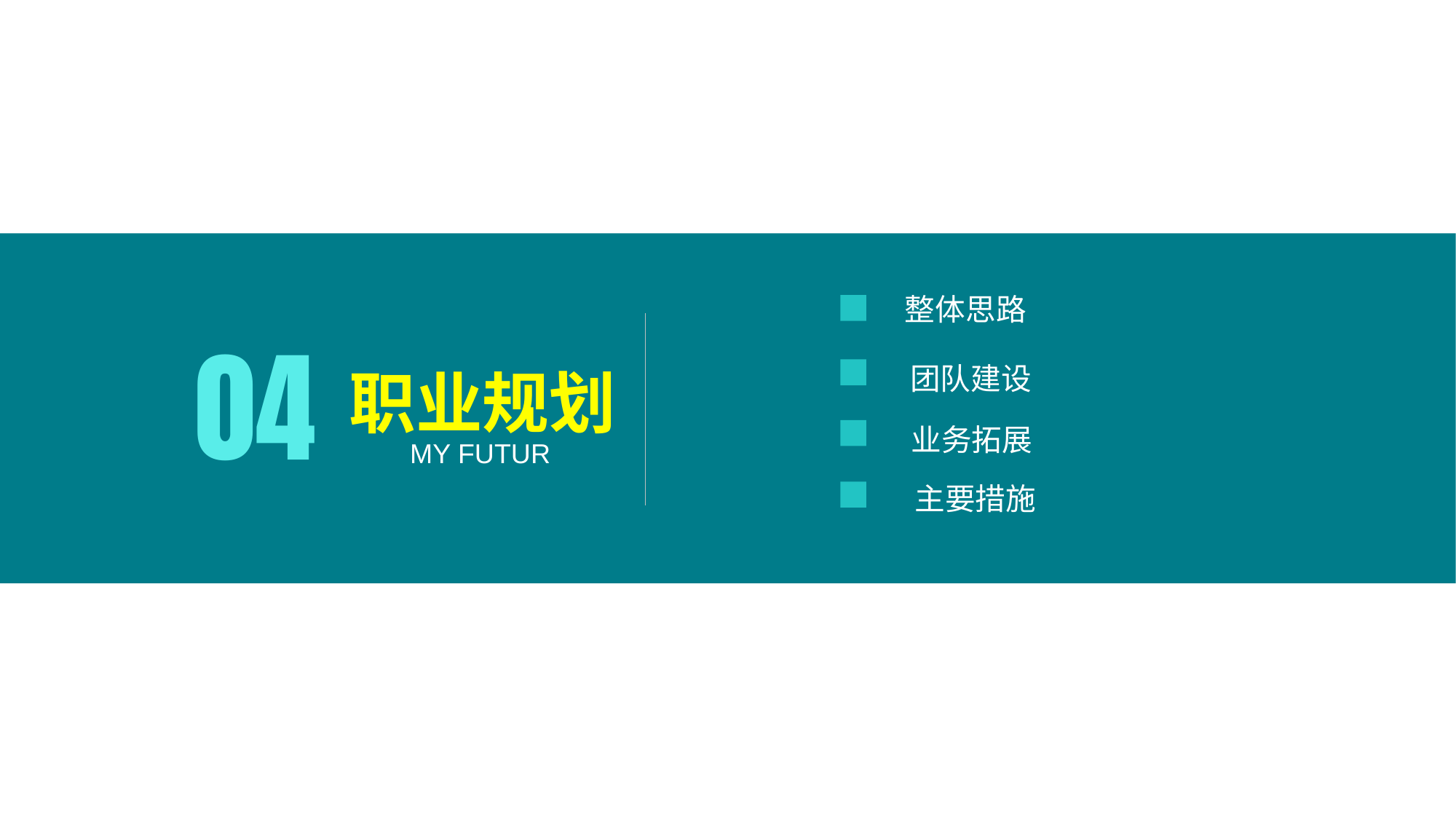

整体思路

职业规划
04
团队建设

业务拓展
MY FUTUR

主要措施